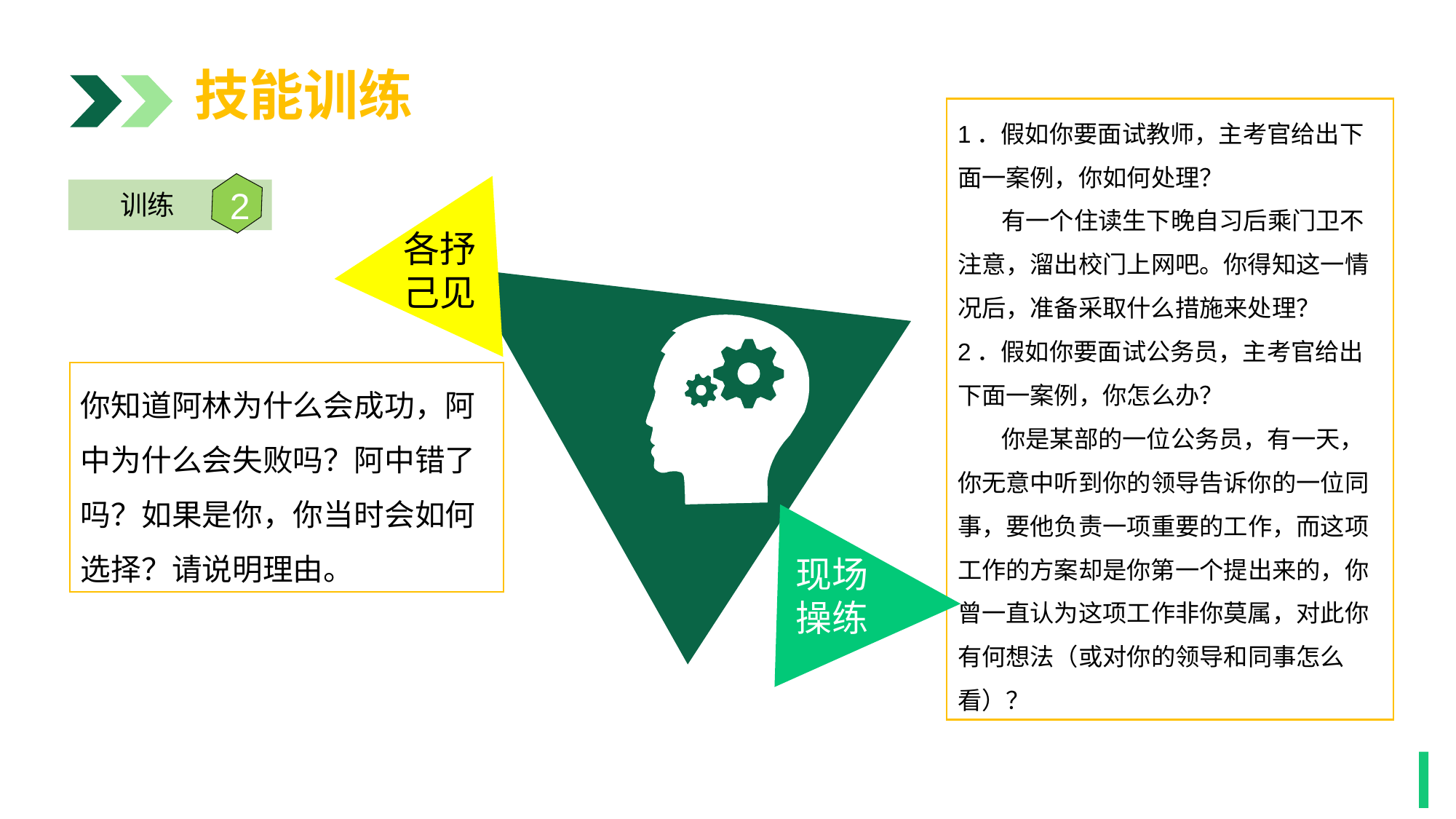

技能训练

1．假如你要面试教师，主考官给出下面一案例，你如何处理？
       有一个住读生下晚自习后乘门卫不注意，溜出校门上网吧。你得知这一情况后，准备采取什么措施来处理？
2．假如你要面试公务员，主考官给出下面一案例，你怎么办？
       你是某部的一位公务员，有一天，你无意中听到你的领导告诉你的一位同事，要他负责一项重要的工作，而这项工作的方案却是你第一个提出来的，你曾一直认为这项工作非你莫属，对此你有何想法（或对你的领导和同事怎么看）？

各抒
己见
2

训练

你知道阿林为什么会成功，阿中为什么会失败吗？阿中错了吗？如果是你，你当时会如何选择？请说明理由。

现场
操练
9